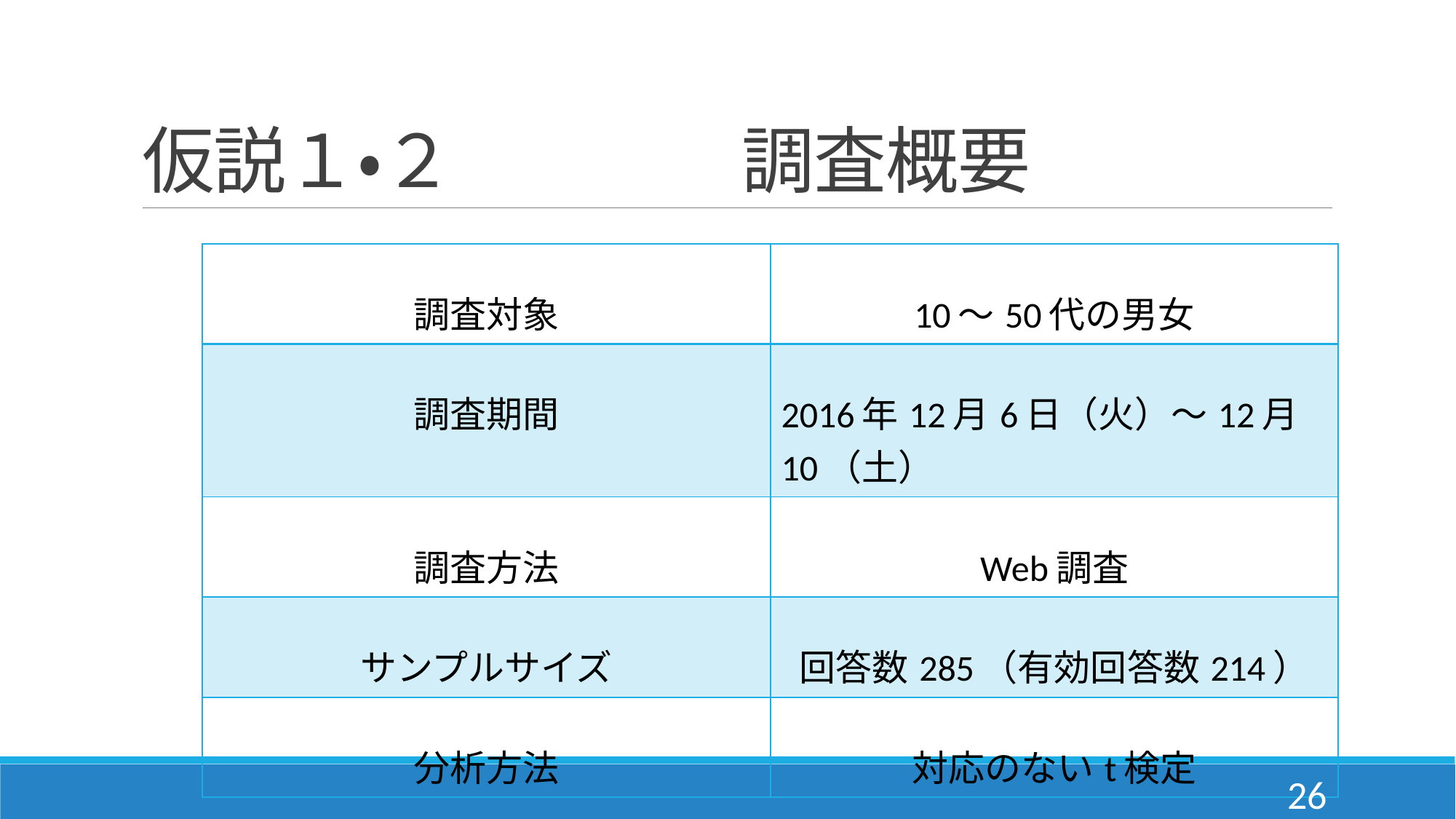

# 仮説１・２　　　　調査概要
| 調査対象 | 10〜50代の男女 |
| --- | --- |
| 調査期間 | 2016年12月6日（火）〜12月10（土） |
| 調査方法 | Web調査 |
| サンプルサイズ | 回答数285（有効回答数214） |
| 分析方法 | 対応のないt検定 |
26